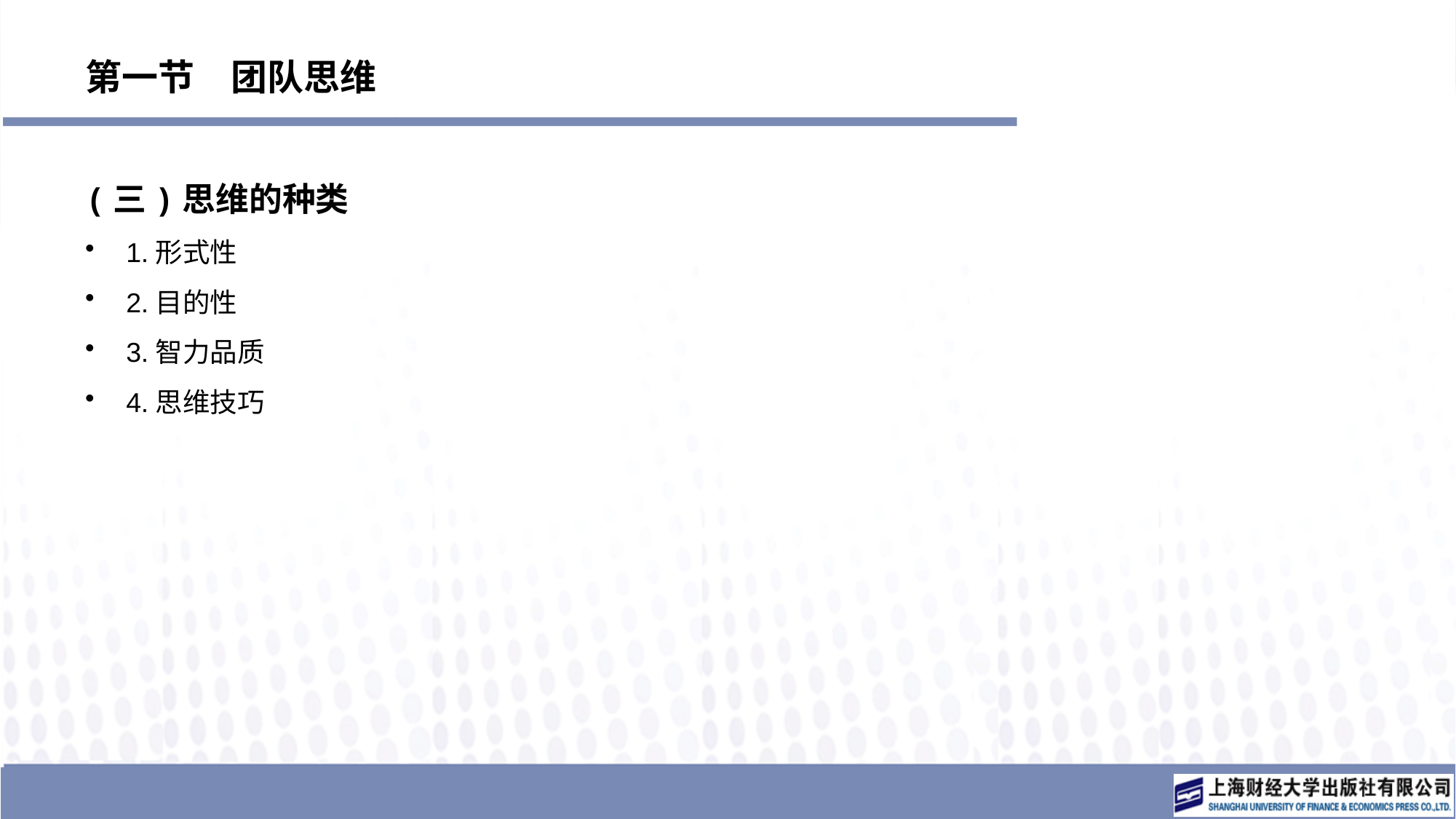

# 第一节　团队思维
(三)思维的种类
1.形式性
2.目的性
3.智力品质
4.思维技巧